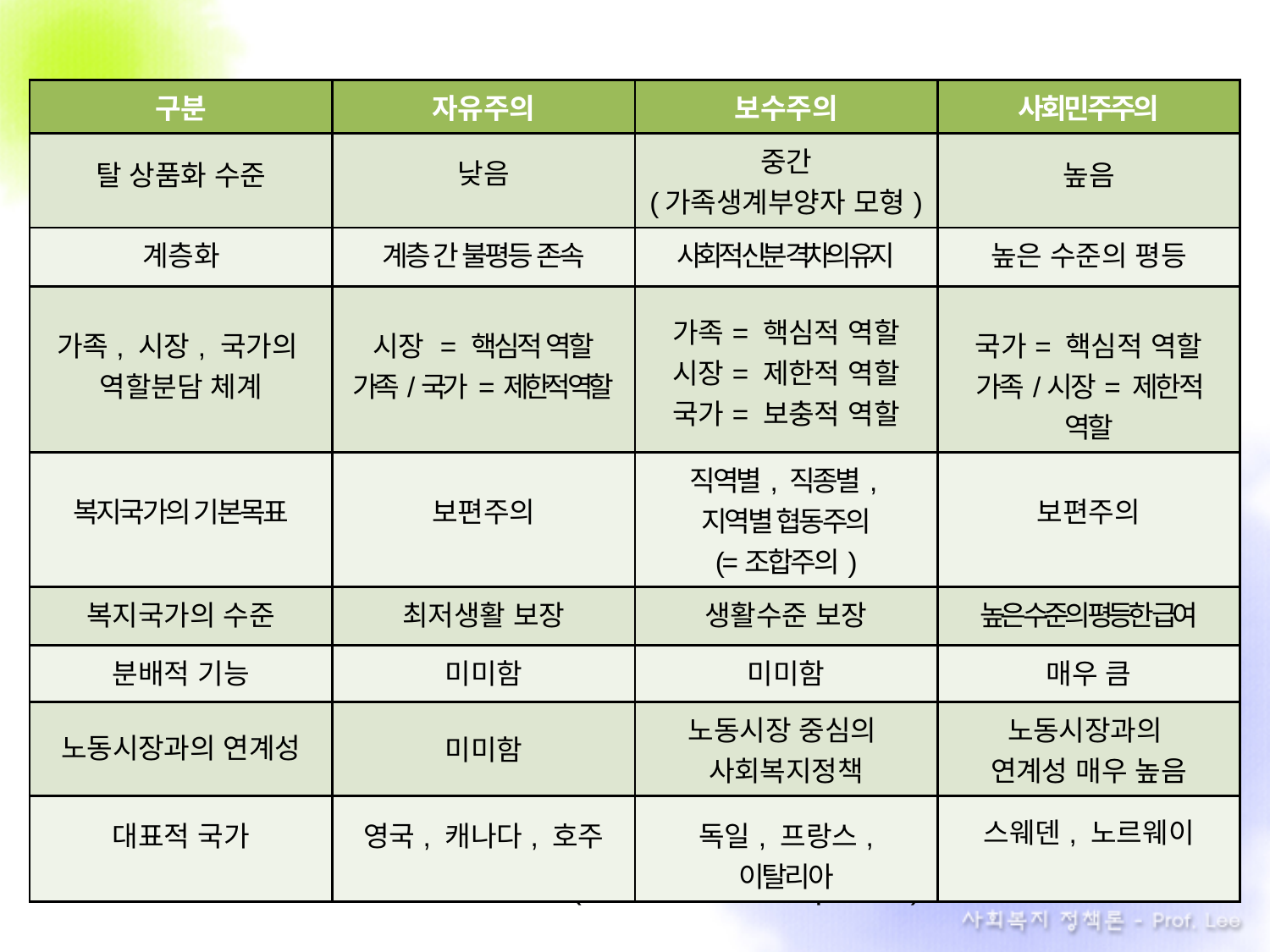

| 구분 | 자유주의 | 보수주의 | 사회민주주의 |
| --- | --- | --- | --- |
| 탈 상품화 수준 | 낮음 | 중간 (가족생계부양자 모형) | 높음 |
| 계층화 | 계층 간 불평등 존속 | 사회적 신분 격차의 유지 | 높은 수준의 평등 |
| 가족, 시장, 국가의 역할분담 체계 | 시장 = 핵심적 역할 가족/국가 = 제한적 역할 | 가족= 핵심적 역할 시장= 제한적 역할 국가= 보충적 역할 | 국가= 핵심적 역할 가족/시장= 제한적 역할 |
| 복지국가의 기본목표 | 보편주의 | 직역별, 직종별, 지역별 협동주의 (=조합주의) | 보편주의 |
| 복지국가의 수준 | 최저생활 보장 | 생활수준 보장 | 높은 수준의 평등한 급여 |
| 분배적 기능 | 미미함 | 미미함 | 매우 큼 |
| 노동시장과의 연계성 | 미미함 | 노동시장 중심의 사회복지정책 | 노동시장과의 연계성 매우 높음 |
| 대표적 국가 | 영국, 캐나다, 호주 | 독일, 프랑스, 이탈리아 | 스웨덴, 노르웨이 |
<표 4-1> 복지국가 유형의 특성별 비교( 사회복지정책론 p. 109 )